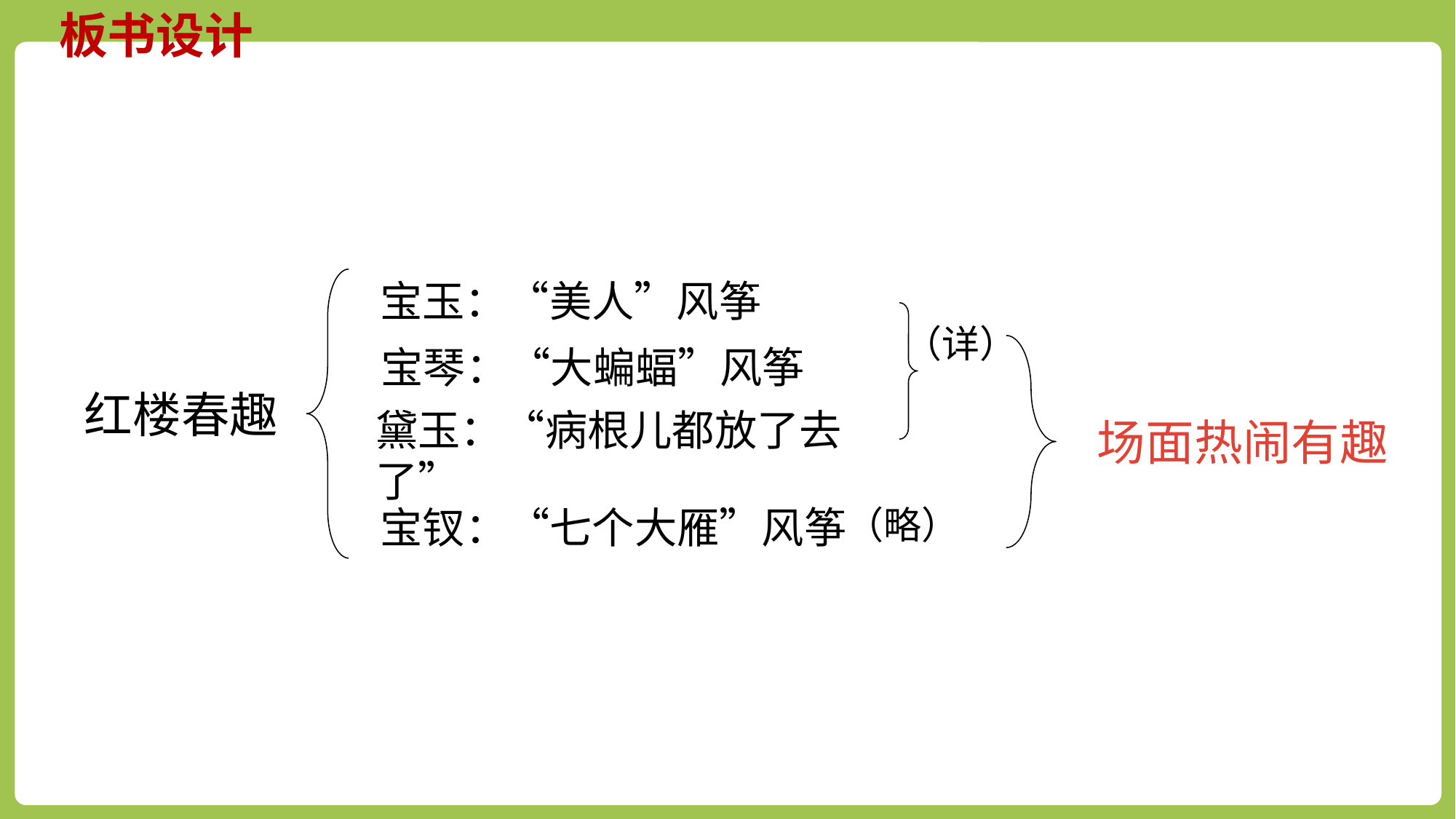

板书设计

宝玉：“美人”风筝

（详）
宝琴：“大蝙蝠”风筝

红楼春趣
黛玉：“病根儿都放了去了”
场面热闹有趣
宝钗：“七个大雁”风筝
（略）